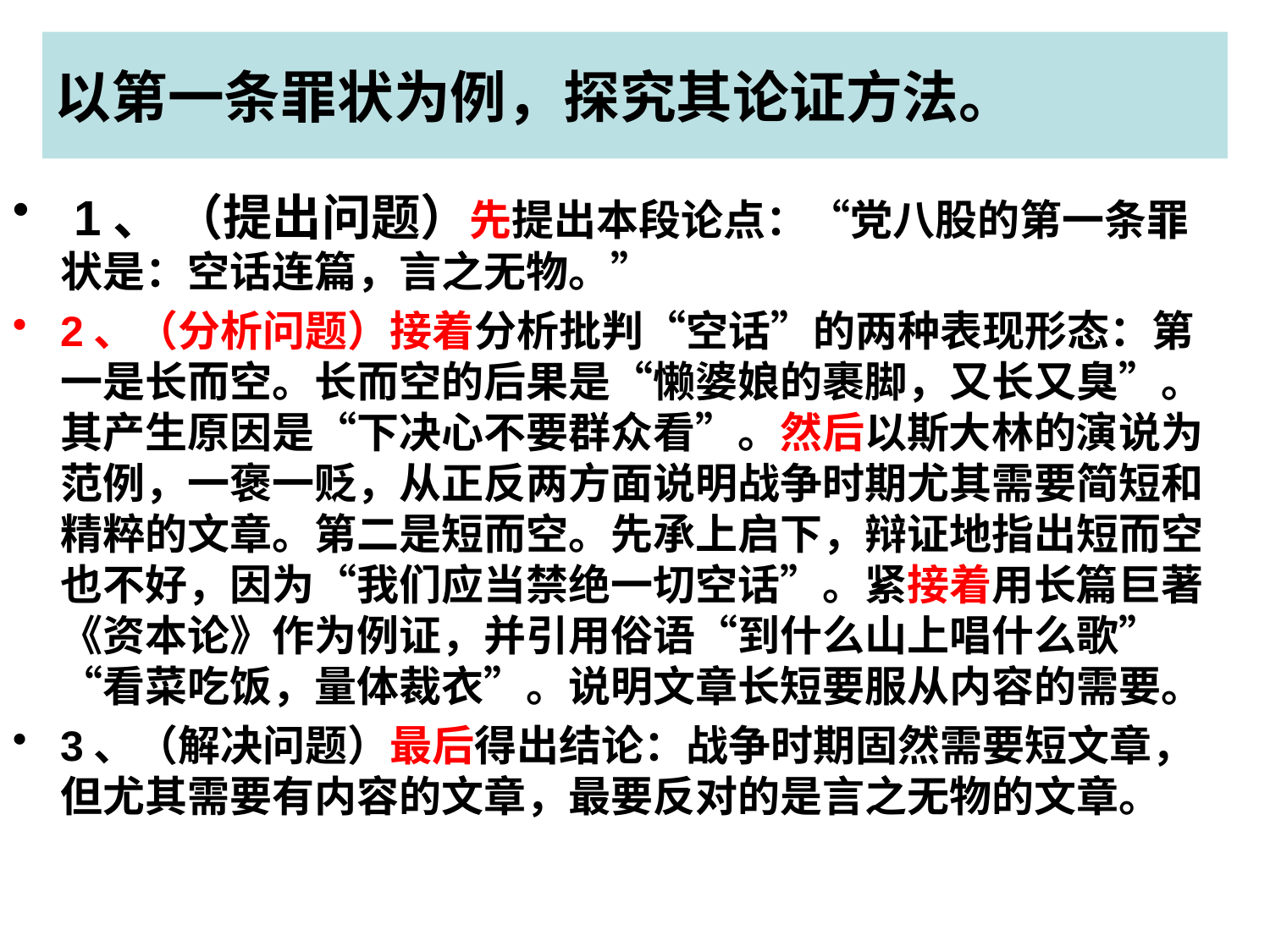

# 以第一条罪状为例，探究其论证方法。
 1、 （提出问题）先提出本段论点：“党八股的第一条罪状是：空话连篇，言之无物。”
2、（分析问题）接着分析批判“空话”的两种表现形态：第一是长而空。长而空的后果是“懒婆娘的裹脚，又长又臭”。其产生原因是“下决心不要群众看”。然后以斯大林的演说为范例，一褒一贬，从正反两方面说明战争时期尤其需要简短和精粹的文章。第二是短而空。先承上启下，辩证地指出短而空也不好，因为“我们应当禁绝一切空话”。紧接着用长篇巨著《资本论》作为例证，并引用俗语“到什么山上唱什么歌”“看菜吃饭，量体裁衣”。说明文章长短要服从内容的需要。
3、（解决问题）最后得出结论：战争时期固然需要短文章，但尤其需要有内容的文章，最要反对的是言之无物的文章。